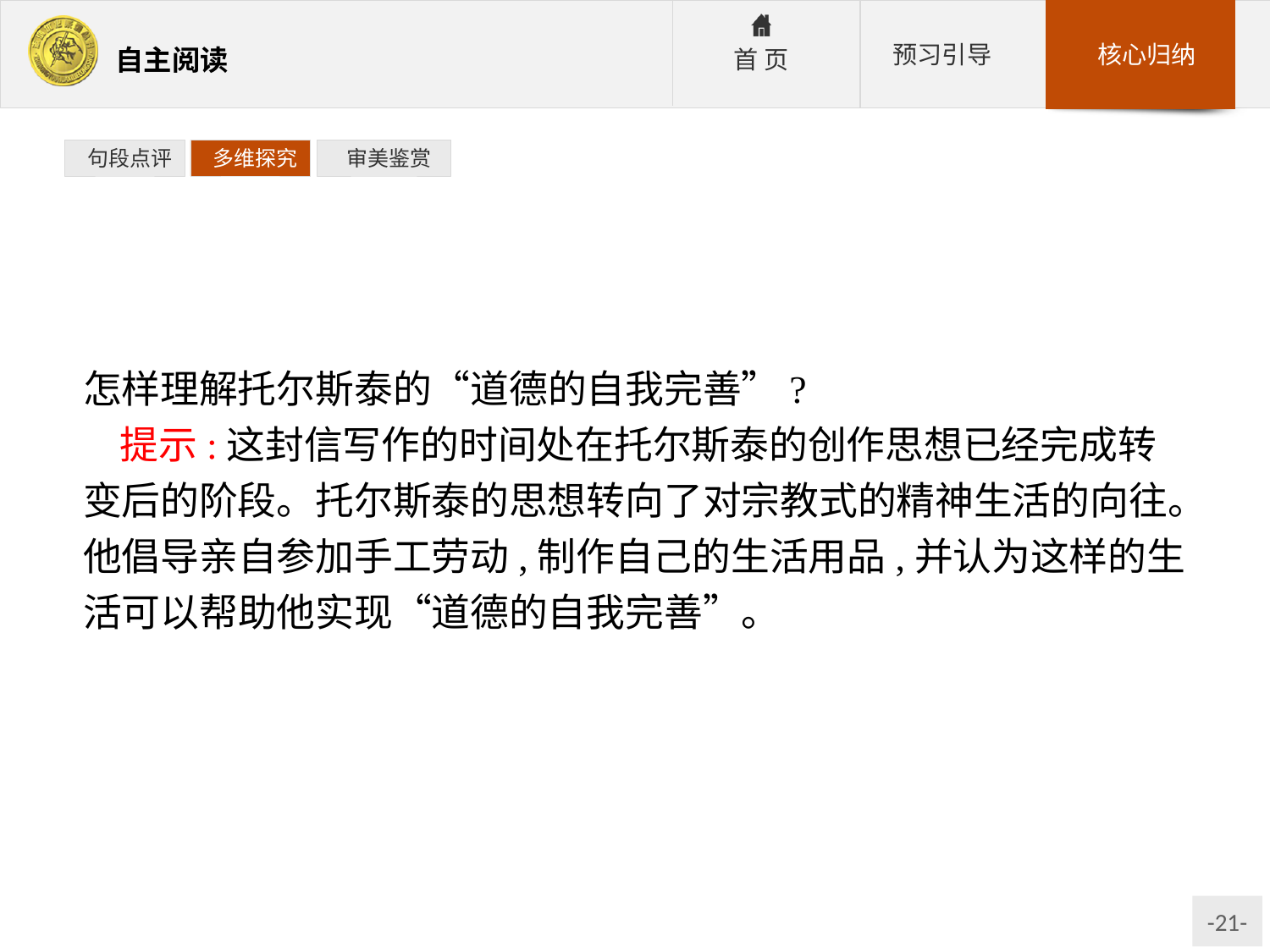

句段点评
 多维探究
 审美鉴赏
怎样理解托尔斯泰的“道德的自我完善”?
提示:这封信写作的时间处在托尔斯泰的创作思想已经完成转变后的阶段。托尔斯泰的思想转向了对宗教式的精神生活的向往。他倡导亲自参加手工劳动,制作自己的生活用品,并认为这样的生活可以帮助他实现“道德的自我完善”。